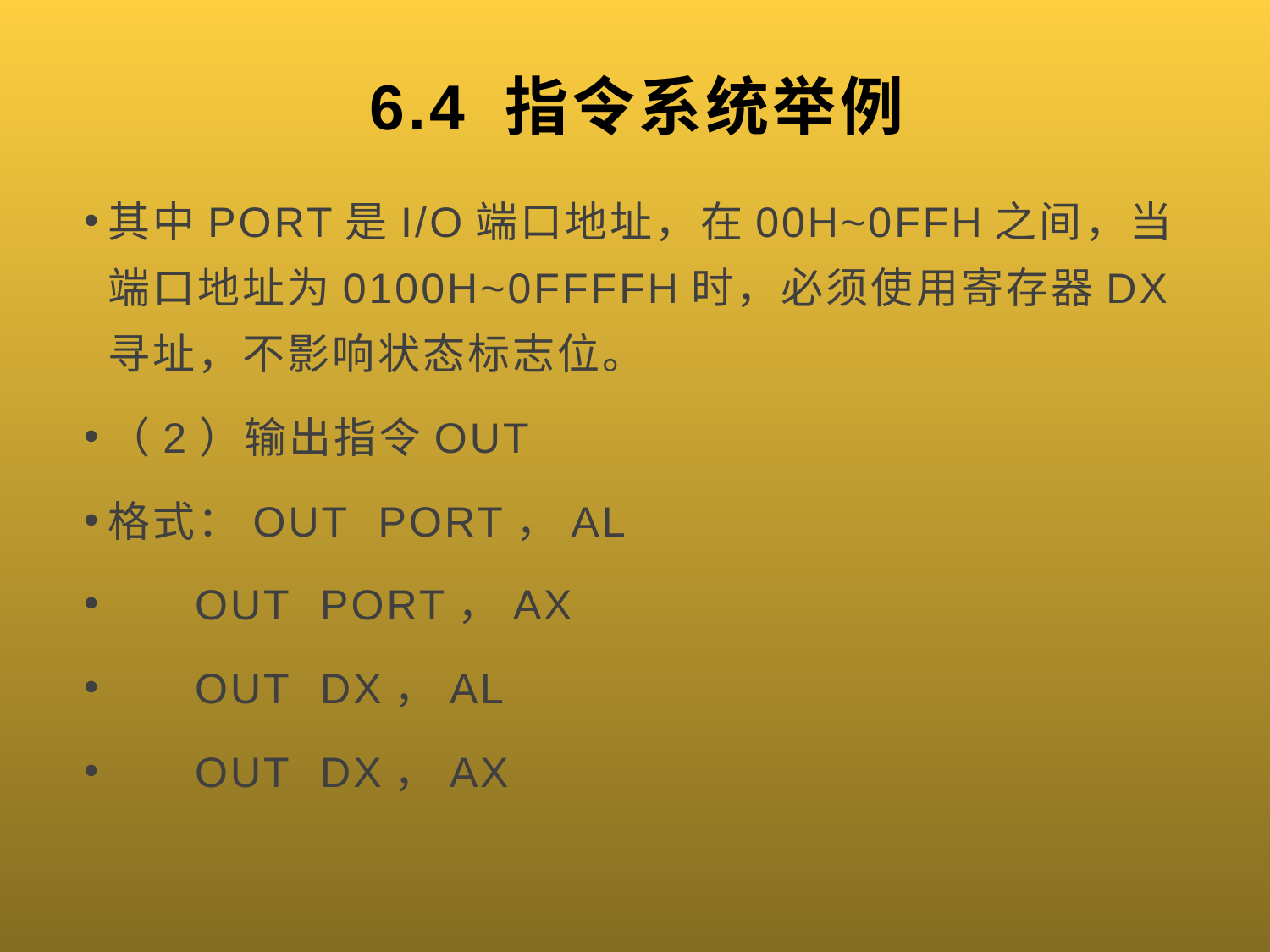

# 6.4 指令系统举例
其中PORT是I/O端口地址，在00H~0FFH之间，当端口地址为0100H~0FFFFH时，必须使用寄存器DX寻址，不影响状态标志位。
（2）输出指令OUT
格式：OUT  PORT，AL
      OUT  PORT，AX
      OUT  DX，AL
      OUT  DX，AX